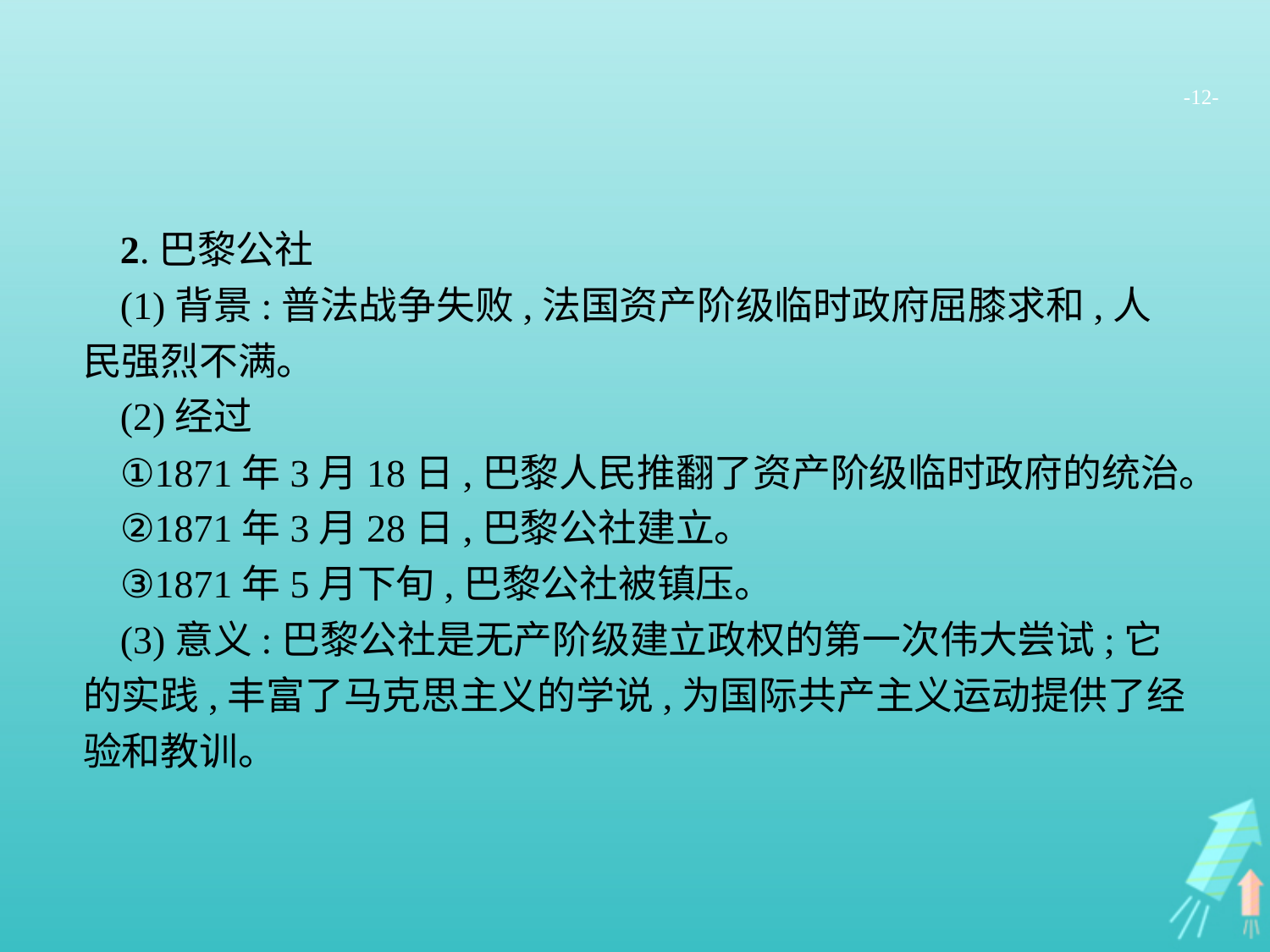

-12-
2.巴黎公社
(1)背景:普法战争失败,法国资产阶级临时政府屈膝求和,人民强烈不满。
(2)经过
①1871年3月18日,巴黎人民推翻了资产阶级临时政府的统治。
②1871年3月28日,巴黎公社建立。
③1871年5月下旬,巴黎公社被镇压。
(3)意义:巴黎公社是无产阶级建立政权的第一次伟大尝试;它的实践,丰富了马克思主义的学说,为国际共产主义运动提供了经验和教训。